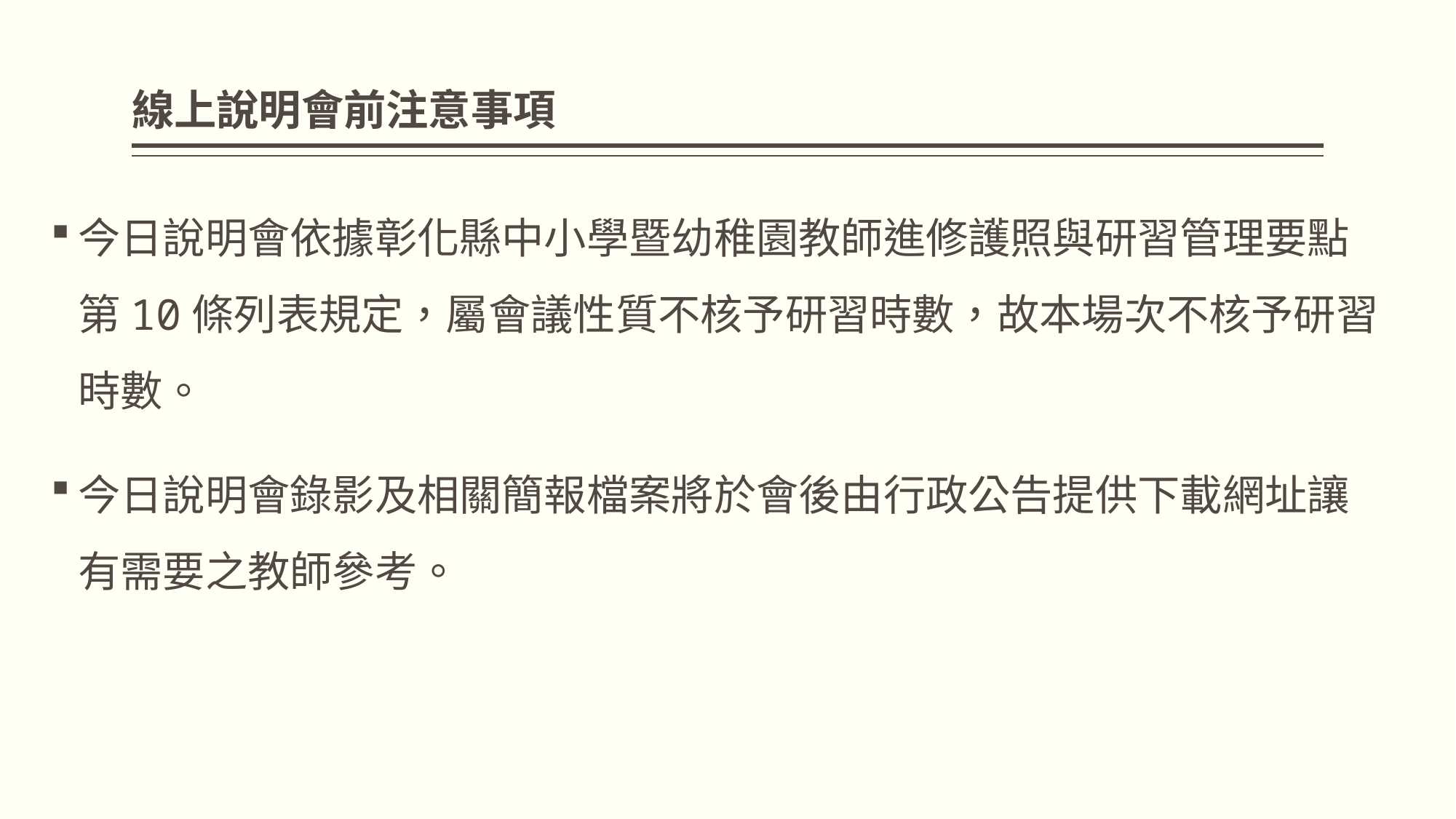

# 線上說明會前注意事項
今日說明會依據彰化縣中小學暨幼稚園教師進修護照與研習管理要點第10條列表規定，屬會議性質不核予研習時數，故本場次不核予研習時數。
今日說明會錄影及相關簡報檔案將於會後由行政公告提供下載網址讓有需要之教師參考。